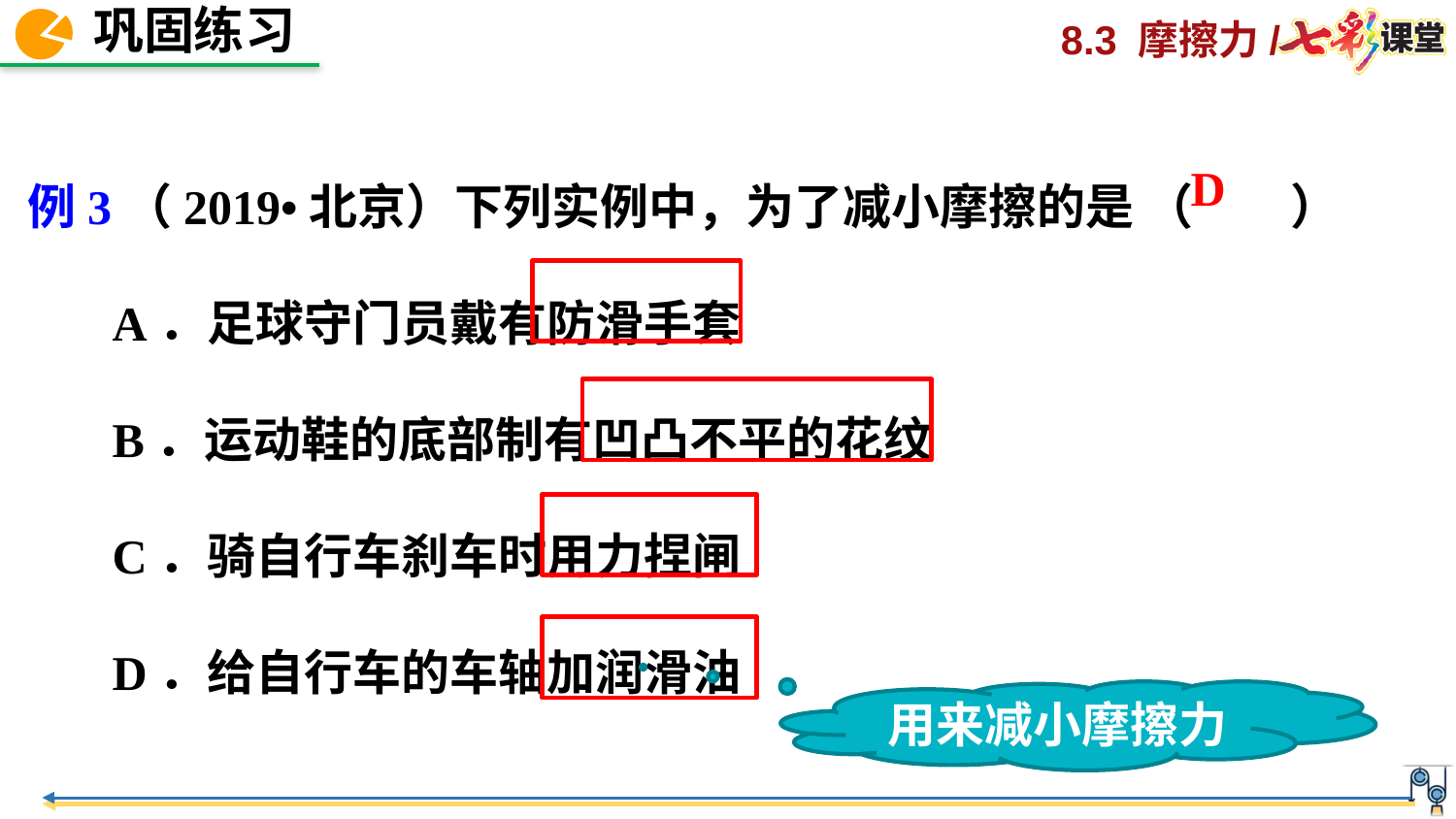

例3（2019•北京）下列实例中，为了减小摩擦的是 （　　）
       A．足球守门员戴有防滑手套
       B．运动鞋的底部制有凹凸不平的花纹
       C．骑自行车刹车时用力捏闸
       D．给自行车的车轴加润滑油
D

用来减小摩擦力